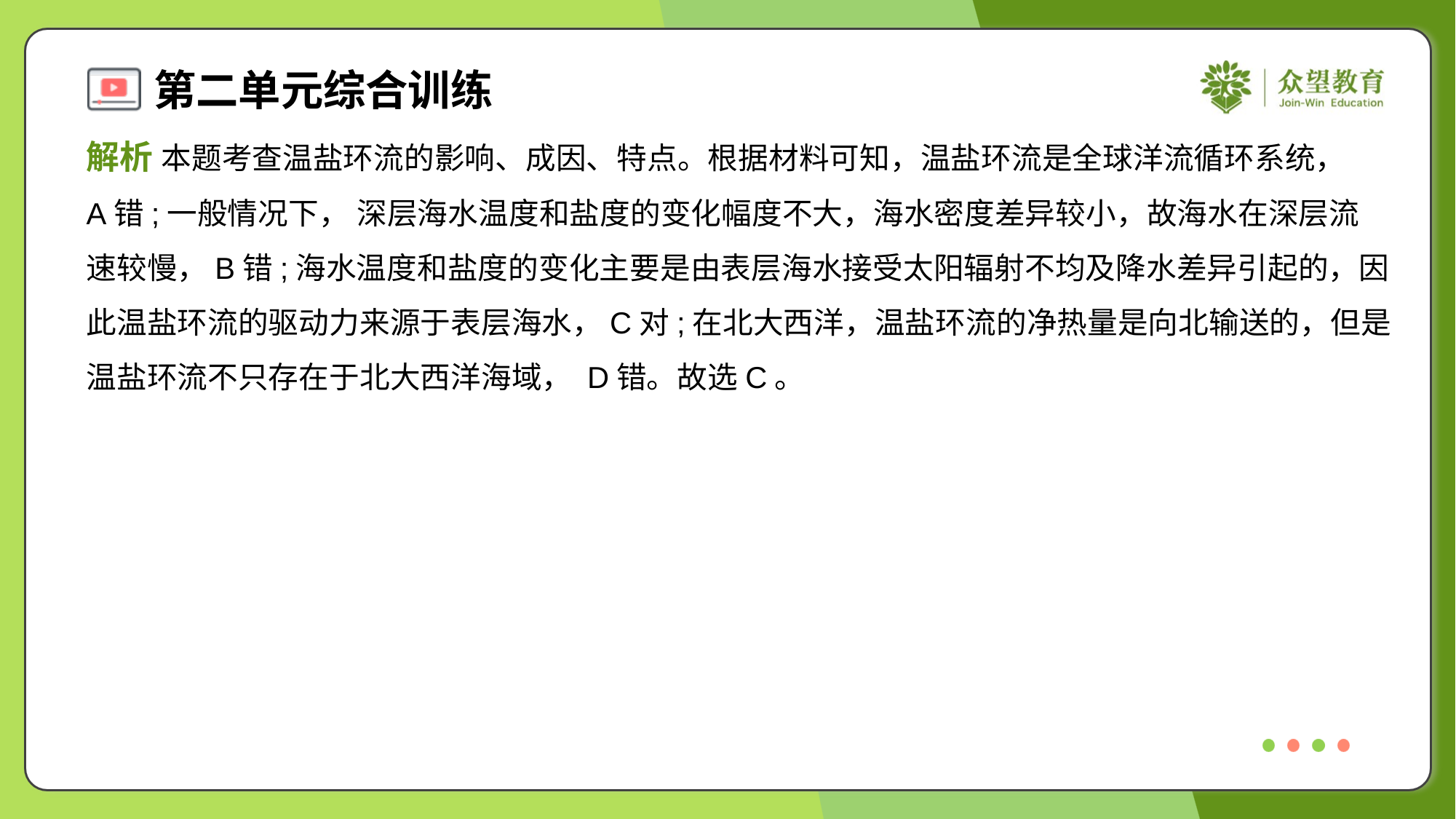

解析 本题考查温盐环流的影响、成因、特点。根据材料可知，温盐环流是全球洋流循环系统，
A错;一般情况下， 深层海水温度和盐度的变化幅度不大，海水密度差异较小，故海水在深层流
速较慢，B错;海水温度和盐度的变化主要是由表层海水接受太阳辐射不均及降水差异引起的，因
此温盐环流的驱动力来源于表层海水，C对;在北大西洋，温盐环流的净热量是向北输送的，但是
温盐环流不只存在于北大西洋海域， D错。故选C。